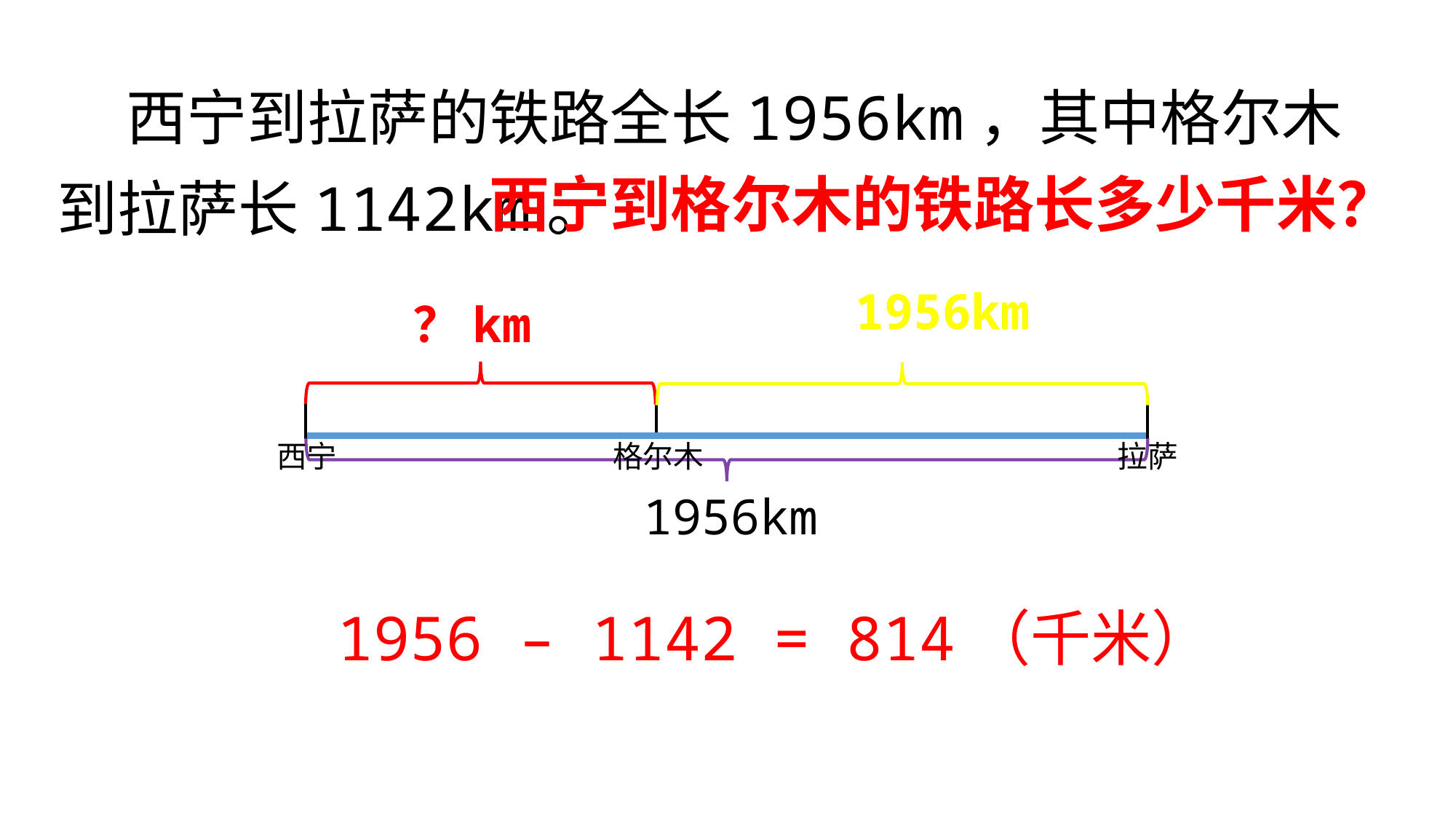

# 西宁到拉萨的铁路全长1956km，其中格尔木到拉萨长1142km。
西宁到格尔木的铁路长多少千米？

1956km
西宁
格尔木
拉萨
1956km

？km
1956 – 1142 = 814（千米）